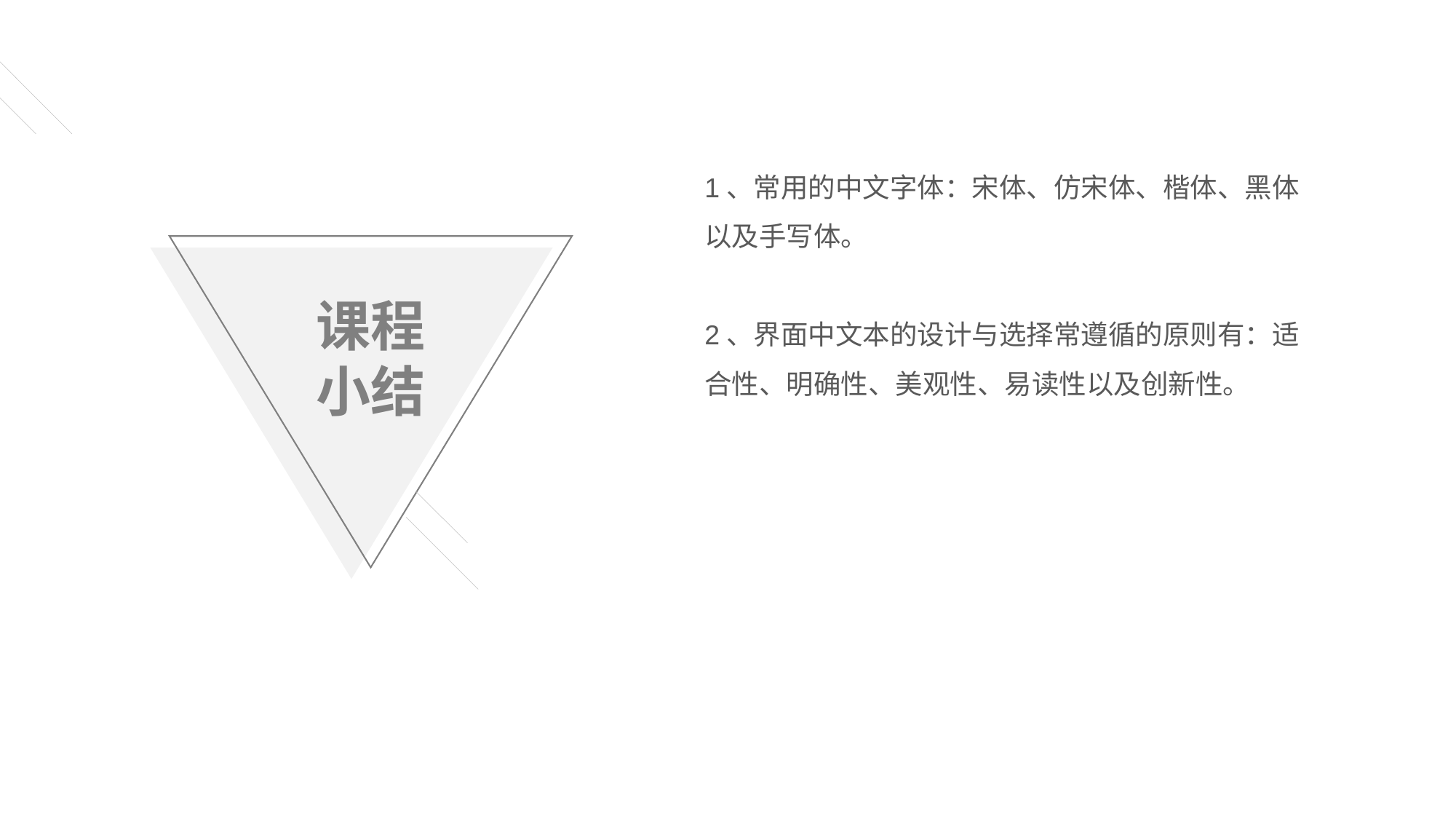

1、常用的中文字体：宋体、仿宋体、楷体、黑体以及手写体。

2、界面中文本的设计与选择常遵循的原则有：适合性、明确性、美观性、易读性以及创新性。

课程
小结